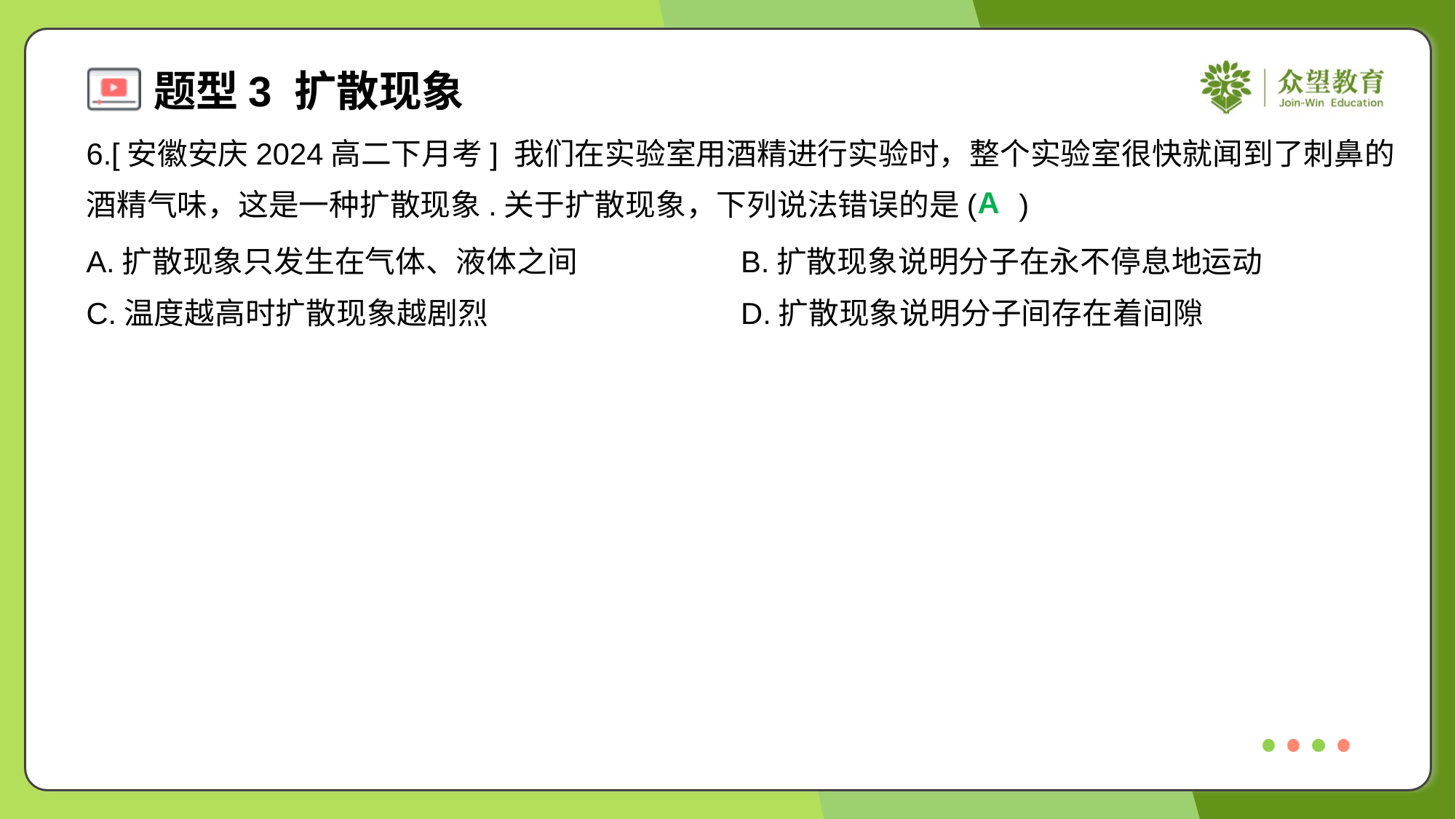

6.[安徽安庆2024高二下月考] 我们在实验室用酒精进行实验时，整个实验室很快就闻到了刺鼻的
酒精气味，这是一种扩散现象.关于扩散现象，下列说法错误的是(     )
A
A.扩散现象只发生在气体、液体之间	B.扩散现象说明分子在永不停息地运动
C.温度越高时扩散现象越剧烈	D.扩散现象说明分子间存在着间隙